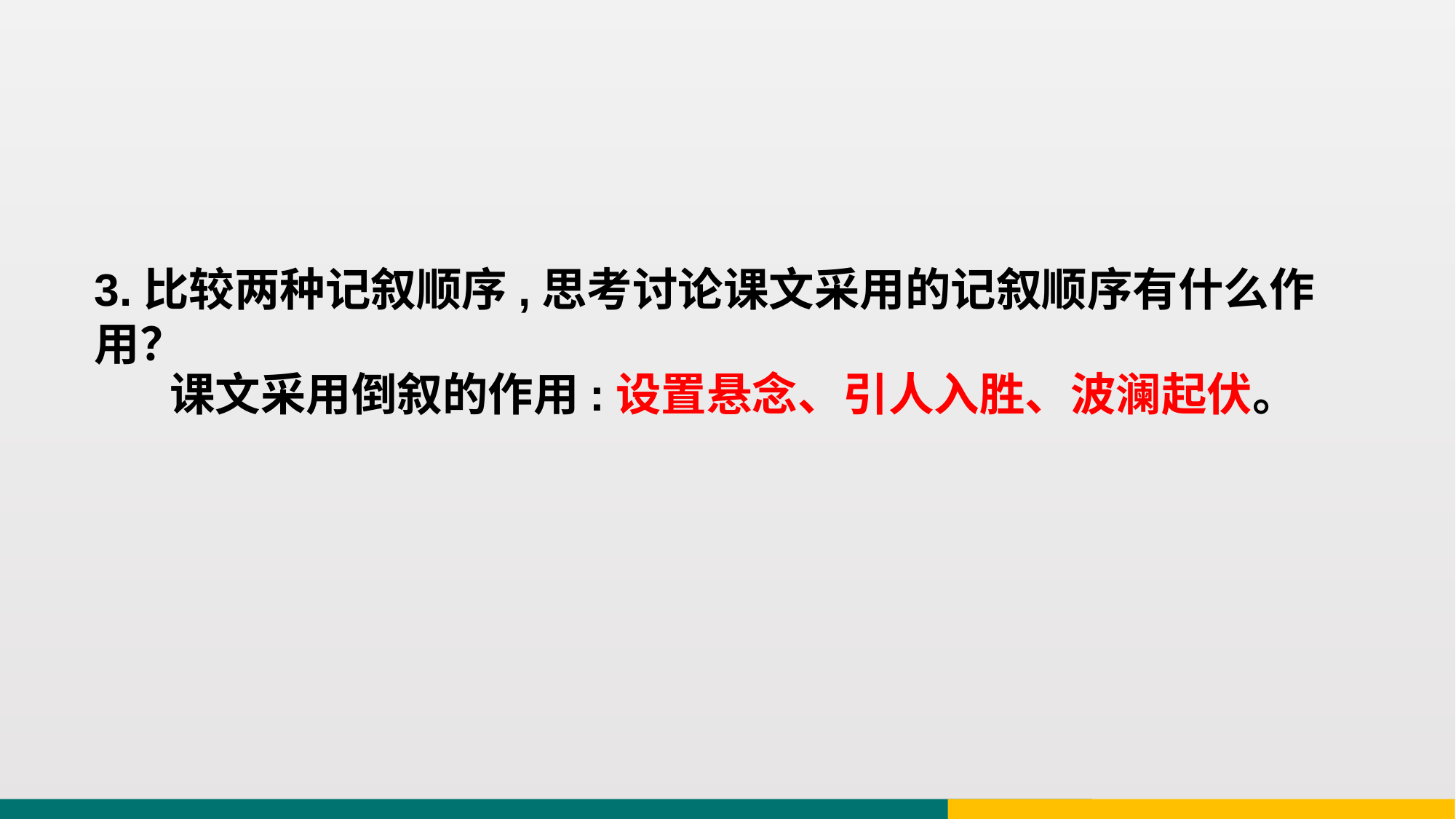

3.比较两种记叙顺序,思考讨论课文采用的记叙顺序有什么作用？
课文采用倒叙的作用:设置悬念、引人入胜、波澜起伏。